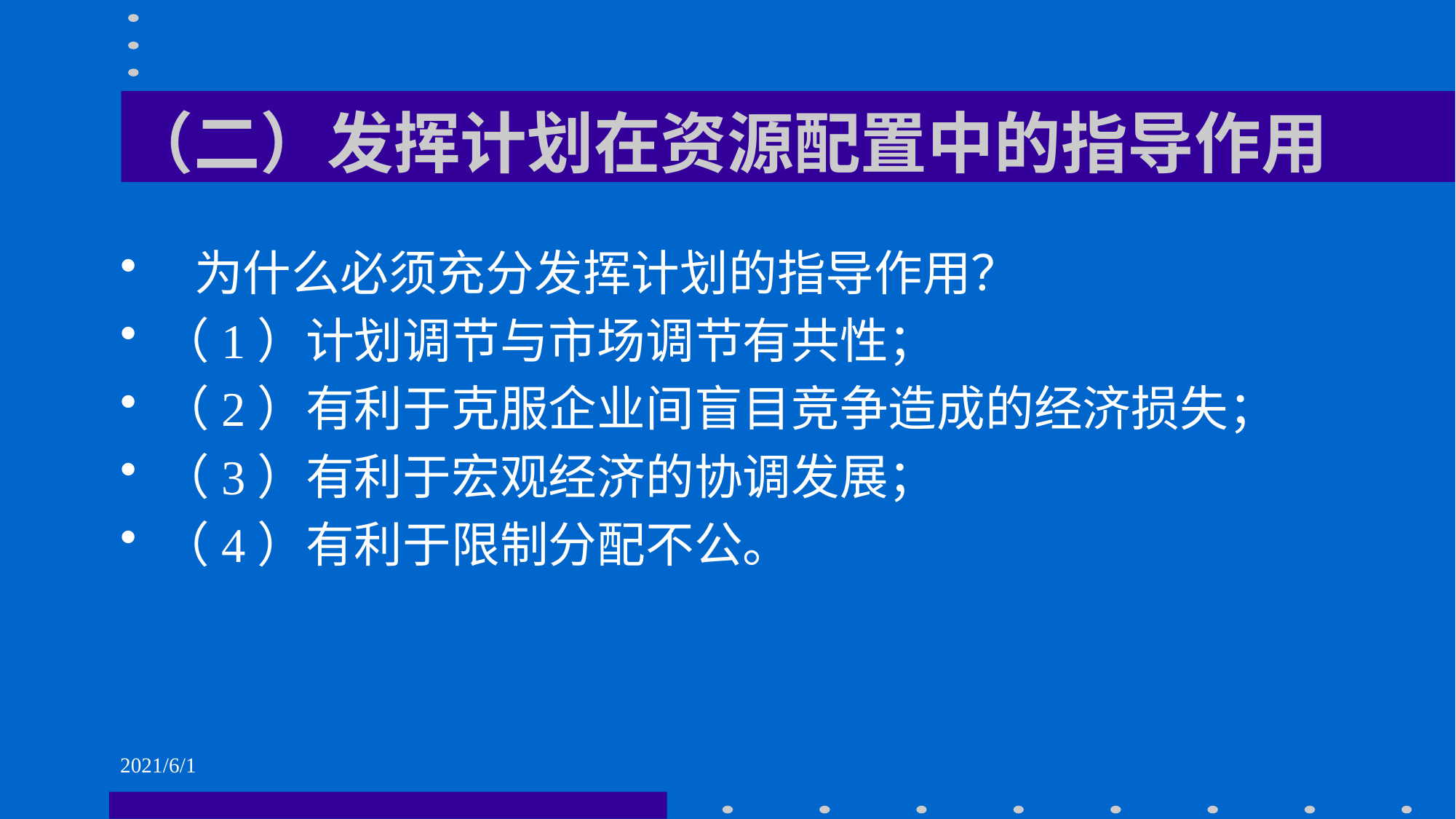

# （二）发挥计划在资源配置中的指导作用
  为什么必须充分发挥计划的指导作用？
（1）计划调节与市场调节有共性；
（2）有利于克服企业间盲目竞争造成的经济损失；
（3）有利于宏观经济的协调发展；
（4）有利于限制分配不公。
2021/6/1